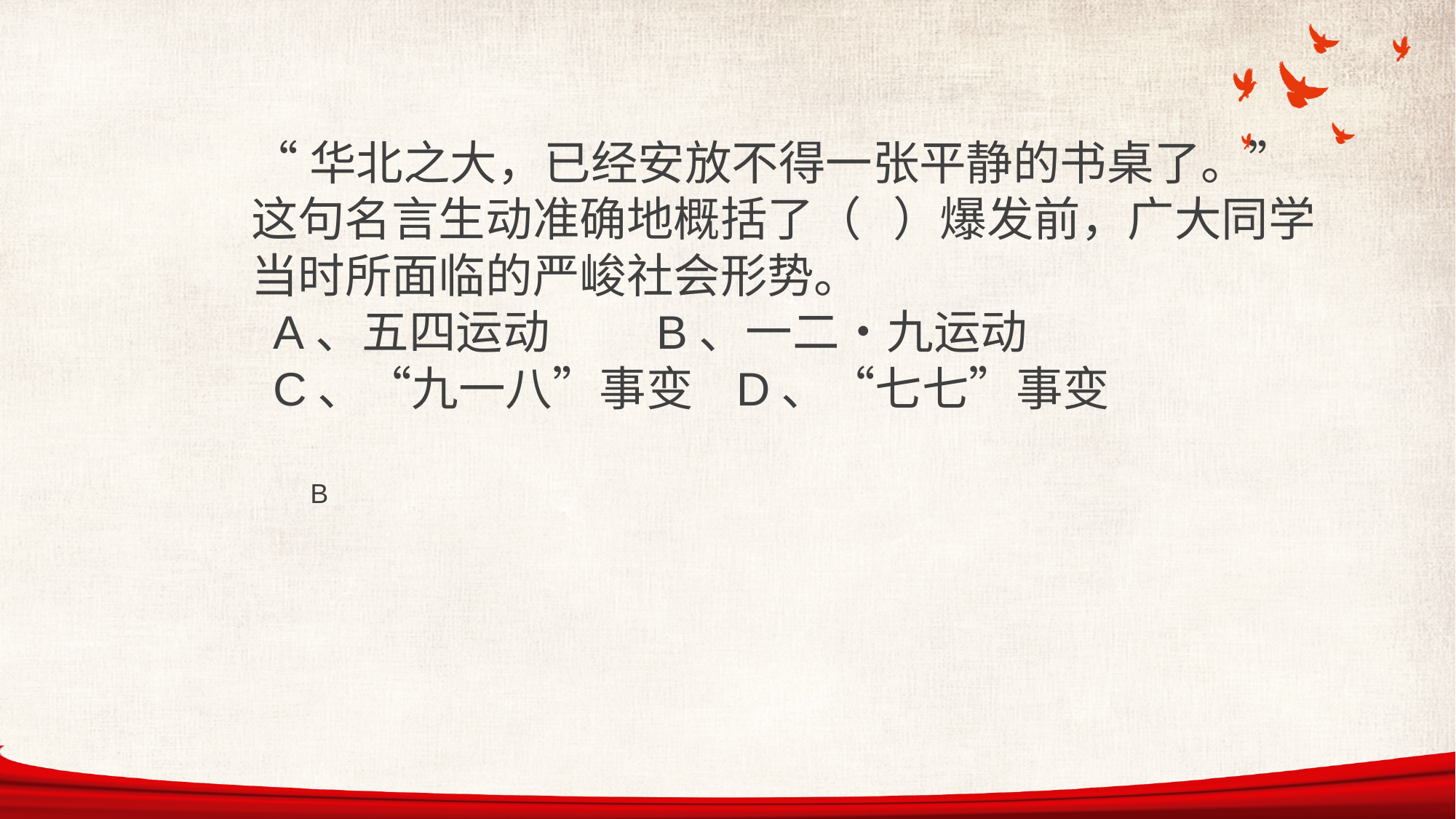

“华北之大，已经安放不得一张平静的书桌了。”这句名言生动准确地概括了（   ）爆发前，广大同学当时所面临的严峻社会形势。  
 A、五四运动         B、一二•九运动   
 C、“九一八”事变   D、“七七”事变
 B